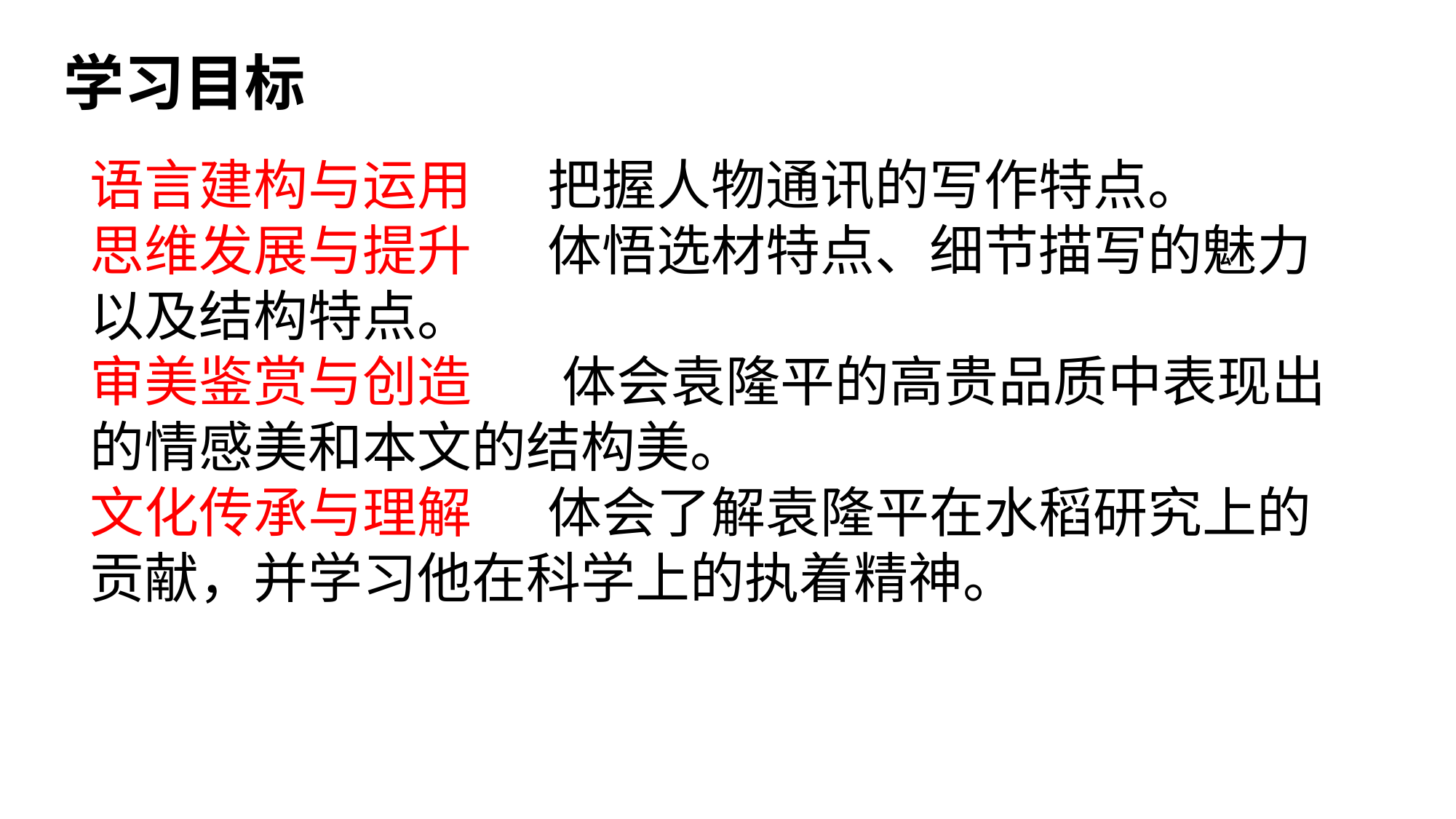

学习目标
语言建构与运用     把握人物通讯的写作特点。
思维发展与提升     体悟选材特点、细节描写的魅力以及结构特点。
审美鉴赏与创造      体会袁隆平的高贵品质中表现出的情感美和本文的结构美。
文化传承与理解     体会了解袁隆平在水稻研究上的贡献，并学习他在科学上的执着精神。